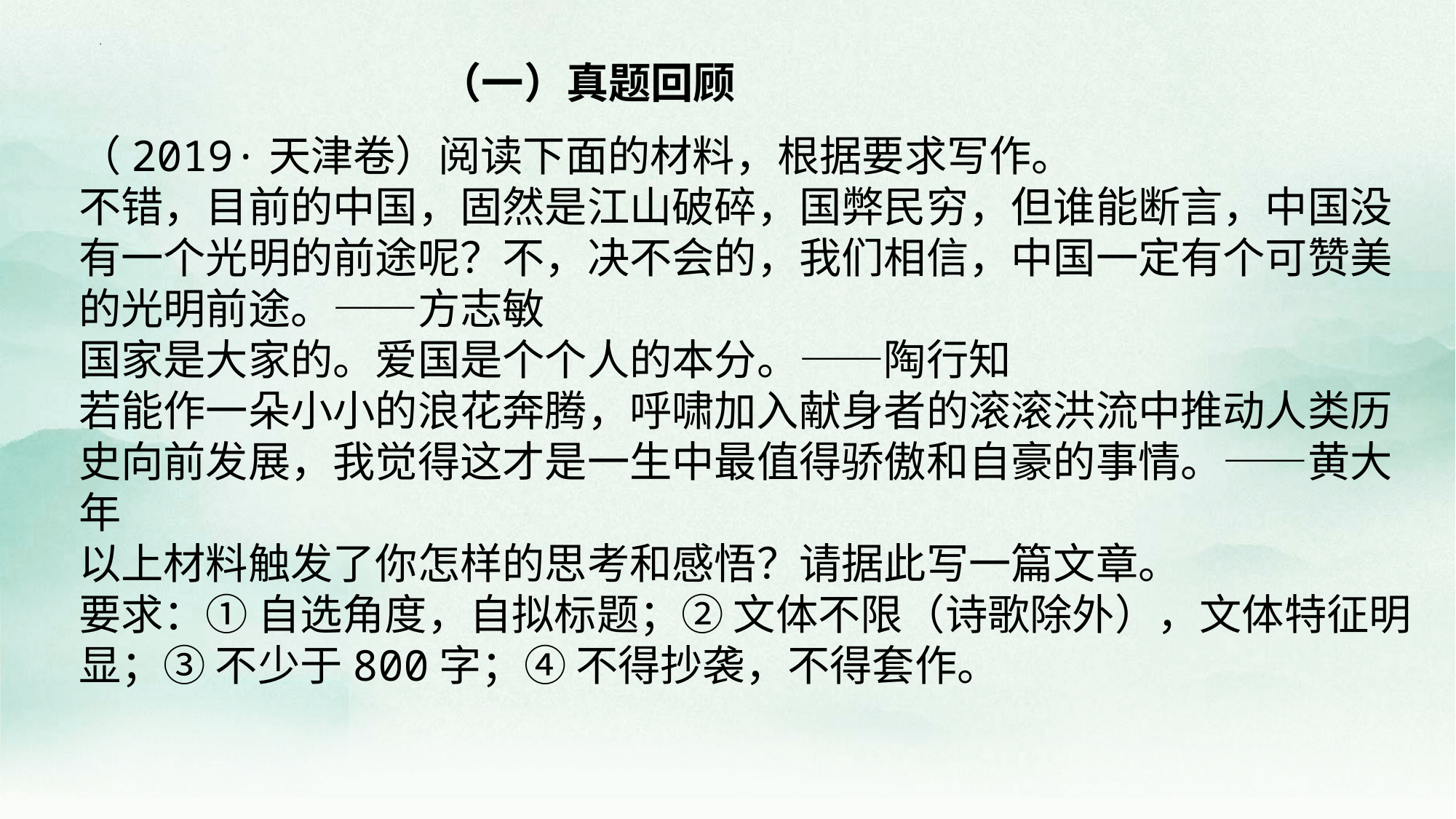

（一）真题回顾
（2019·天津卷）阅读下面的材料，根据要求写作。
不错，目前的中国，固然是江山破碎，国弊民穷，但谁能断言，中国没有一个光明的前途呢？不，决不会的，我们相信，中国一定有个可赞美的光明前途。——方志敏
国家是大家的。爱国是个个人的本分。——陶行知
若能作一朵小小的浪花奔腾，呼啸加入献身者的滚滚洪流中推动人类历史向前发展，我觉得这才是一生中最值得骄傲和自豪的事情。——黄大年
以上材料触发了你怎样的思考和感悟？请据此写一篇文章。
要求：① 自选角度，自拟标题；② 文体不限（诗歌除外），文体特征明显；③ 不少于800字；④ 不得抄袭，不得套作。